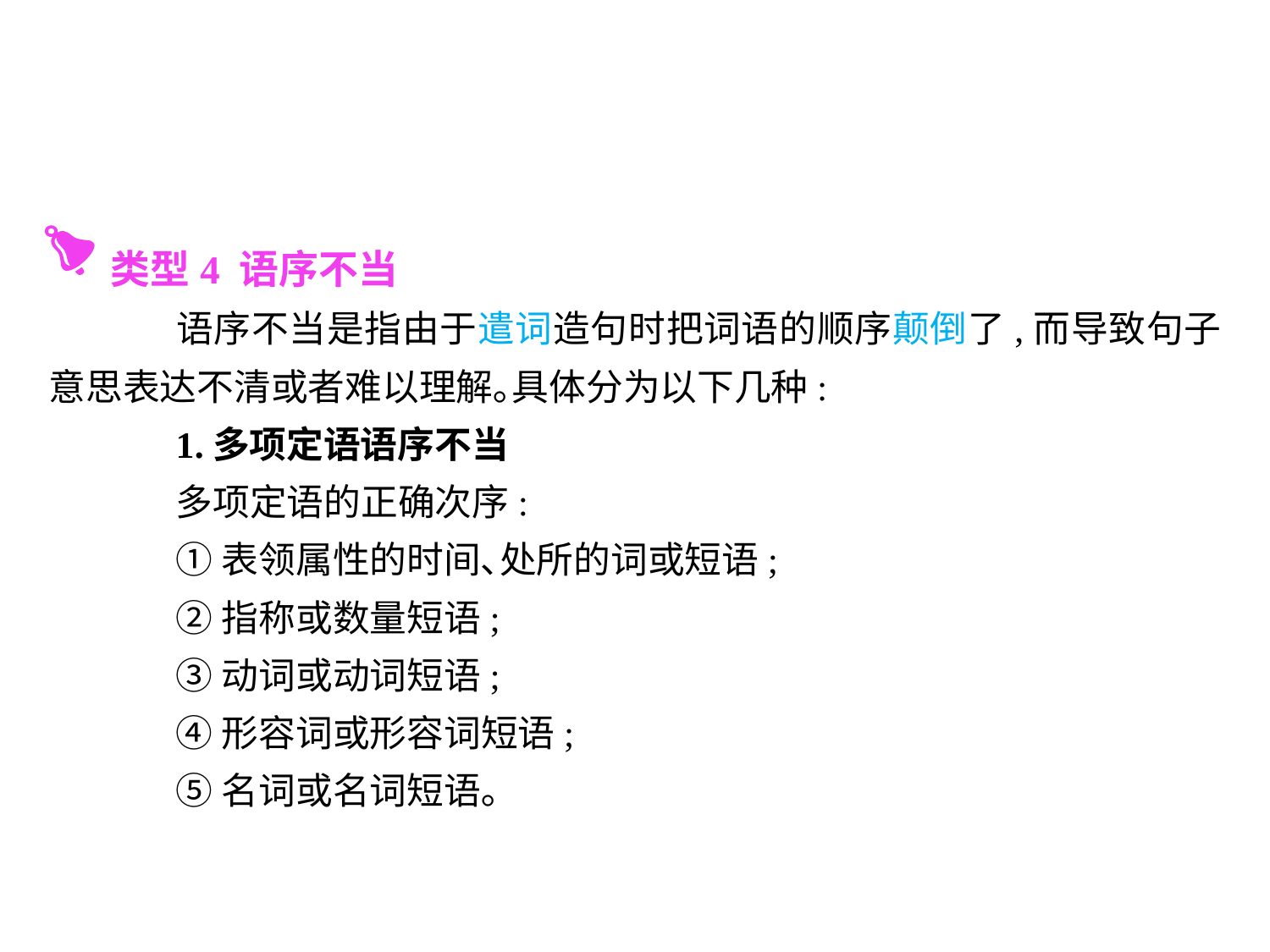

类型4 语序不当

	语序不当是指由于遣词造句时把词语的顺序颠倒了,而导致句子意思表达不清或者难以理解｡具体分为以下几种:
	1.多项定语语序不当
	多项定语的正确次序:
	①表领属性的时间､处所的词或短语;
	②指称或数量短语;
	③动词或动词短语;
	④形容词或形容词短语;
	⑤名词或名词短语｡